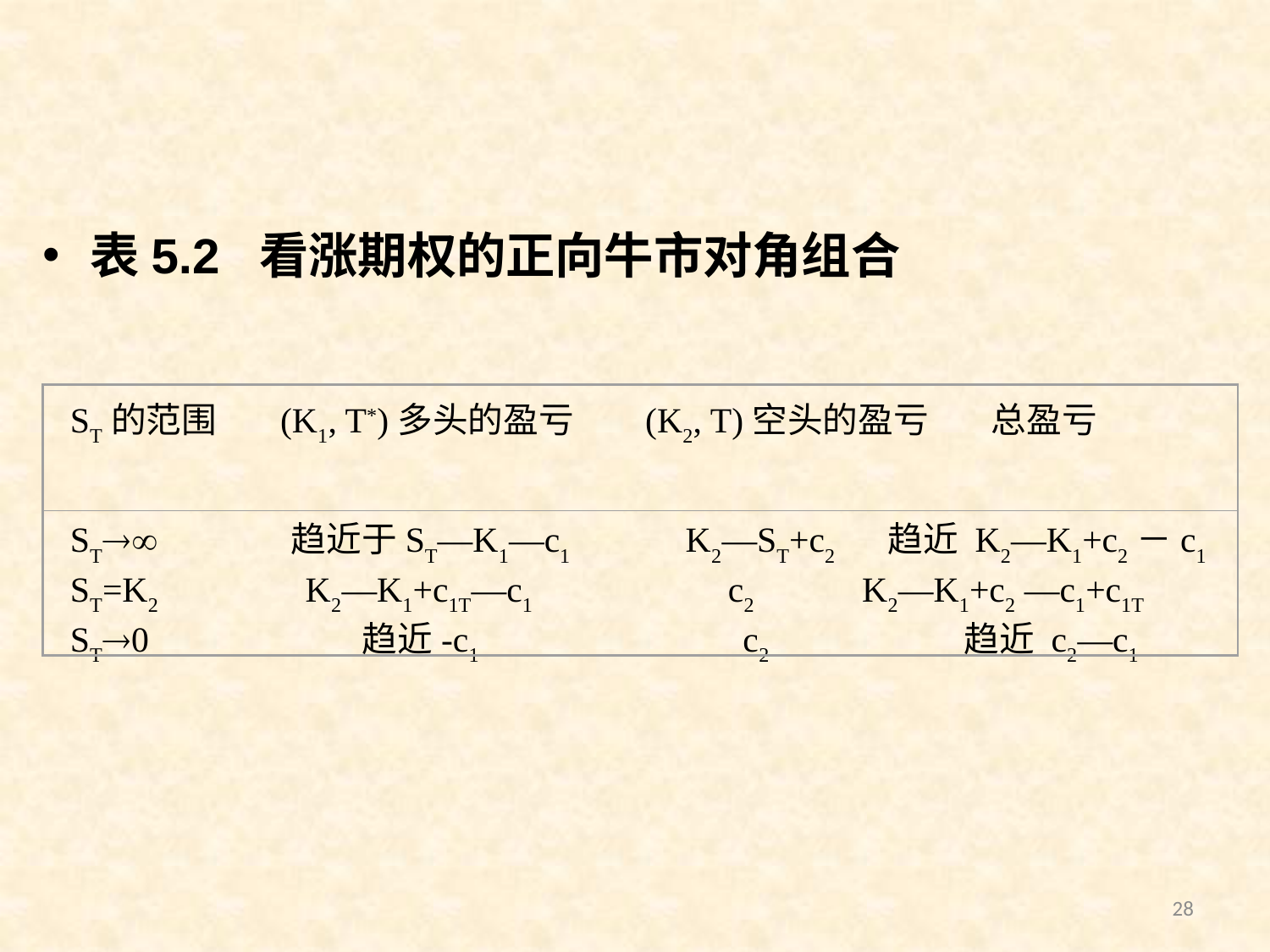

表5.2  看涨期权的正向牛市对角组合

ST的范围       (K1, T*)多头的盈亏        (K2, T)空头的盈亏        总盈亏

ST→∞              趋近于ST―K1―c1             K2―ST+c2     趋近 K2―K1+c2－c1
ST=K2                 K2―K1+c1T―c1                      c2             K2―K1+c2 ―c1+c1T
ST→0                       趋近-c1                               c2                     趋近 c2―c1

28